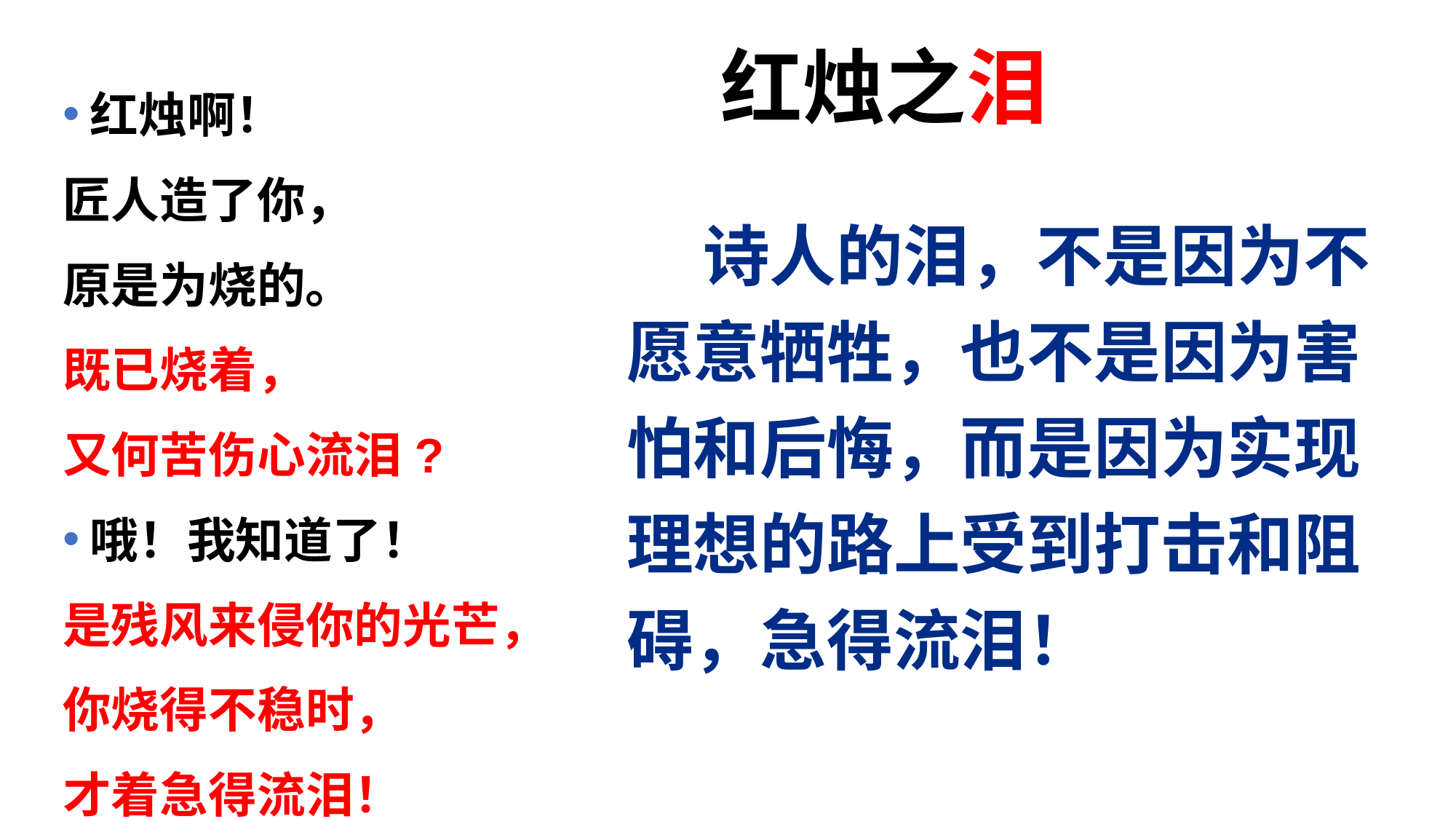

# 红烛之泪
红烛啊！
匠人造了你，
原是为烧的。
既已烧着，
又何苦伤心流泪?
哦！我知道了！
是残风来侵你的光芒，
你烧得不稳时，
才着急得流泪！
    诗人的泪，不是因为不愿意牺牲，也不是因为害怕和后悔，而是因为实现理想的路上受到打击和阻碍，急得流泪！